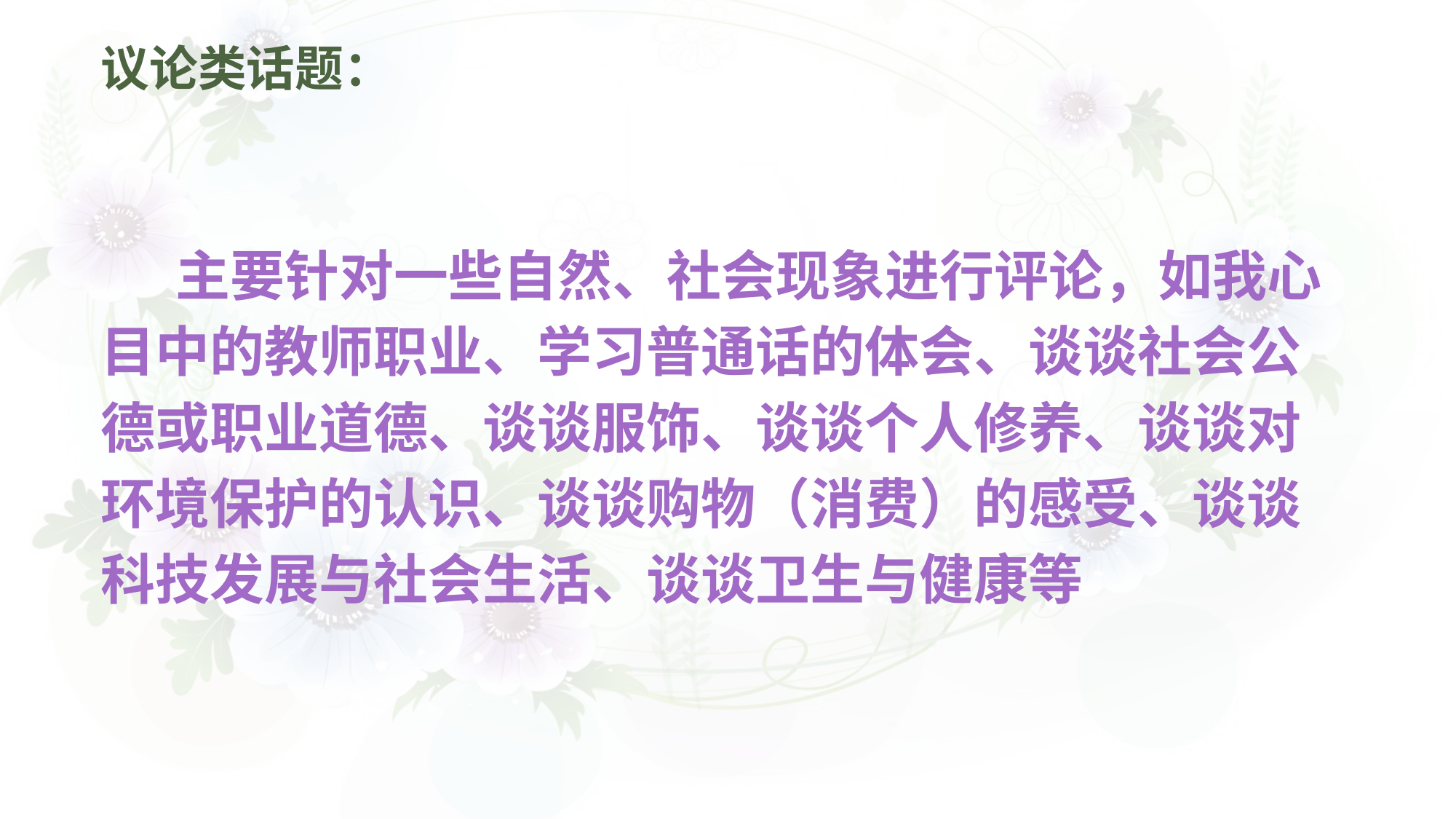

# 议论类话题：
     主要针对一些自然、社会现象进行评论，如我心目中的教师职业、学习普通话的体会、谈谈社会公德或职业道德、谈谈服饰、谈谈个人修养、谈谈对环境保护的认识、谈谈购物（消费）的感受、谈谈科技发展与社会生活、谈谈卫生与健康等